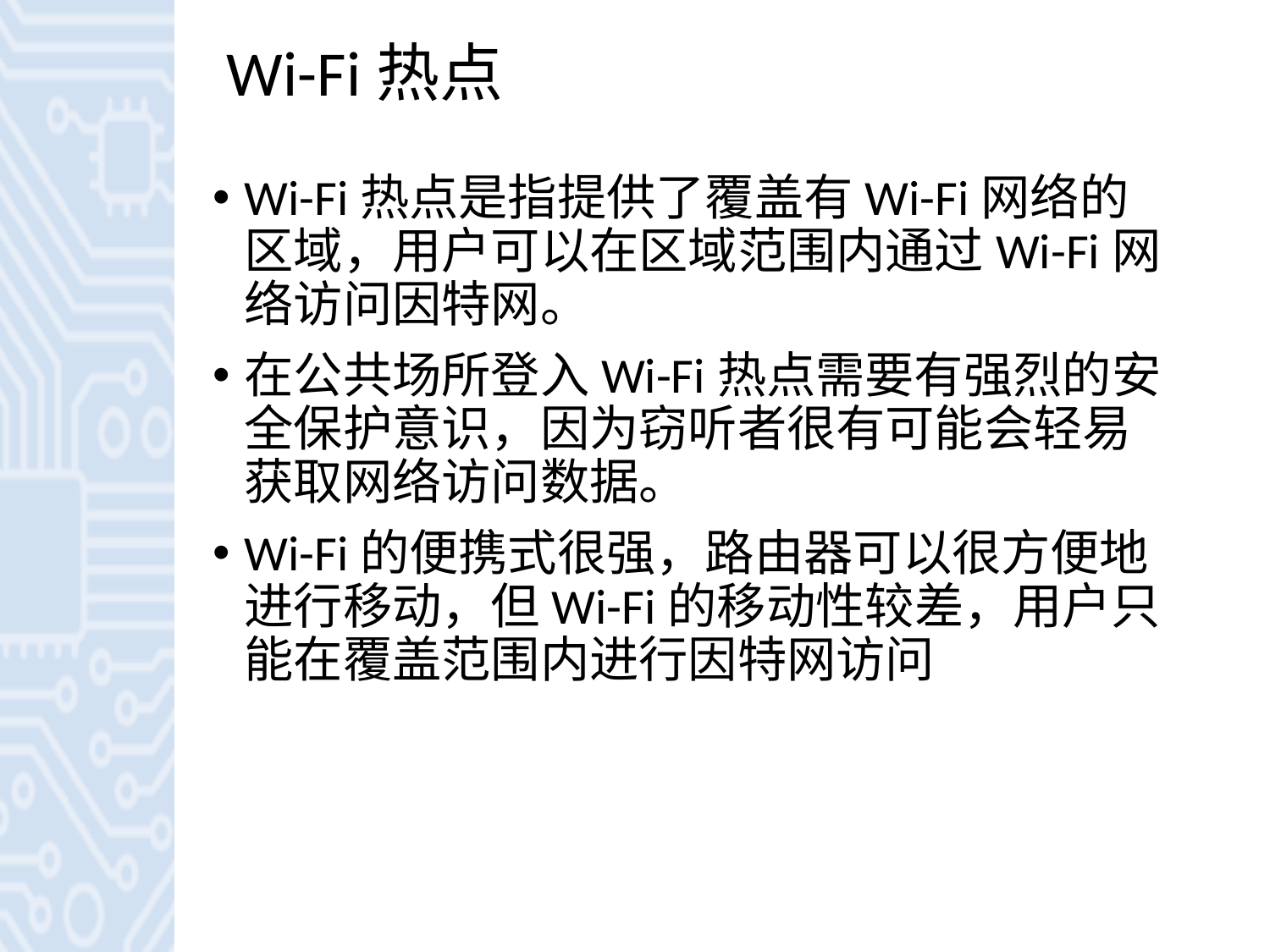

# Wi-Fi热点
Wi-Fi热点是指提供了覆盖有Wi-Fi网络的区域，用户可以在区域范围内通过Wi-Fi网络访问因特网。
在公共场所登入Wi-Fi热点需要有强烈的安全保护意识，因为窃听者很有可能会轻易获取网络访问数据。
Wi-Fi的便携式很强，路由器可以很方便地进行移动，但Wi-Fi的移动性较差，用户只能在覆盖范围内进行因特网访问